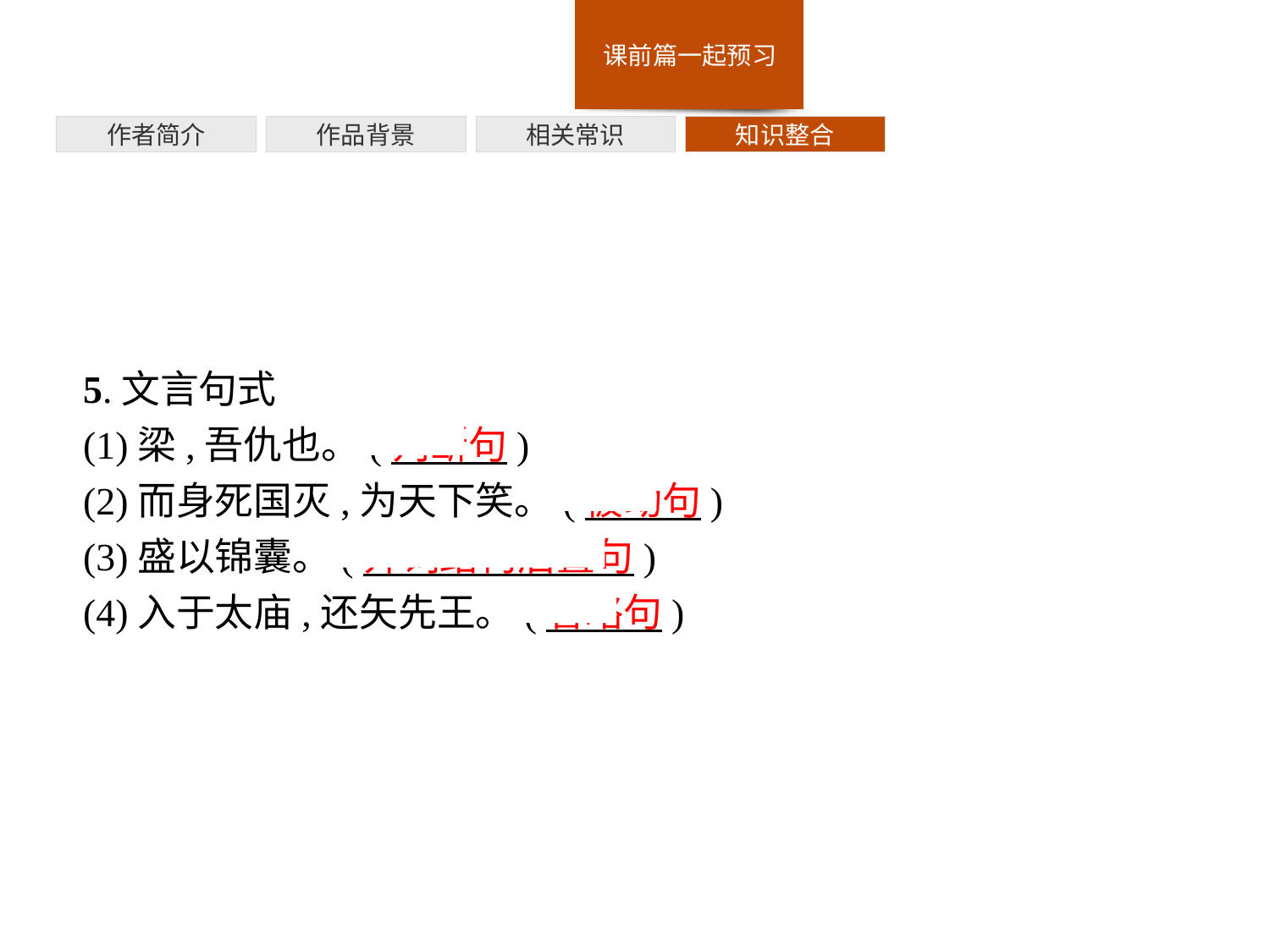

作者简介
作品背景
相关常识
知识整合
5.文言句式
(1)梁,吾仇也。(判断句)
(2)而身死国灭,为天下笑。(被动句)
(3)盛以锦囊。(介词结构后置句)
(4)入于太庙,还矢先王。(省略句)